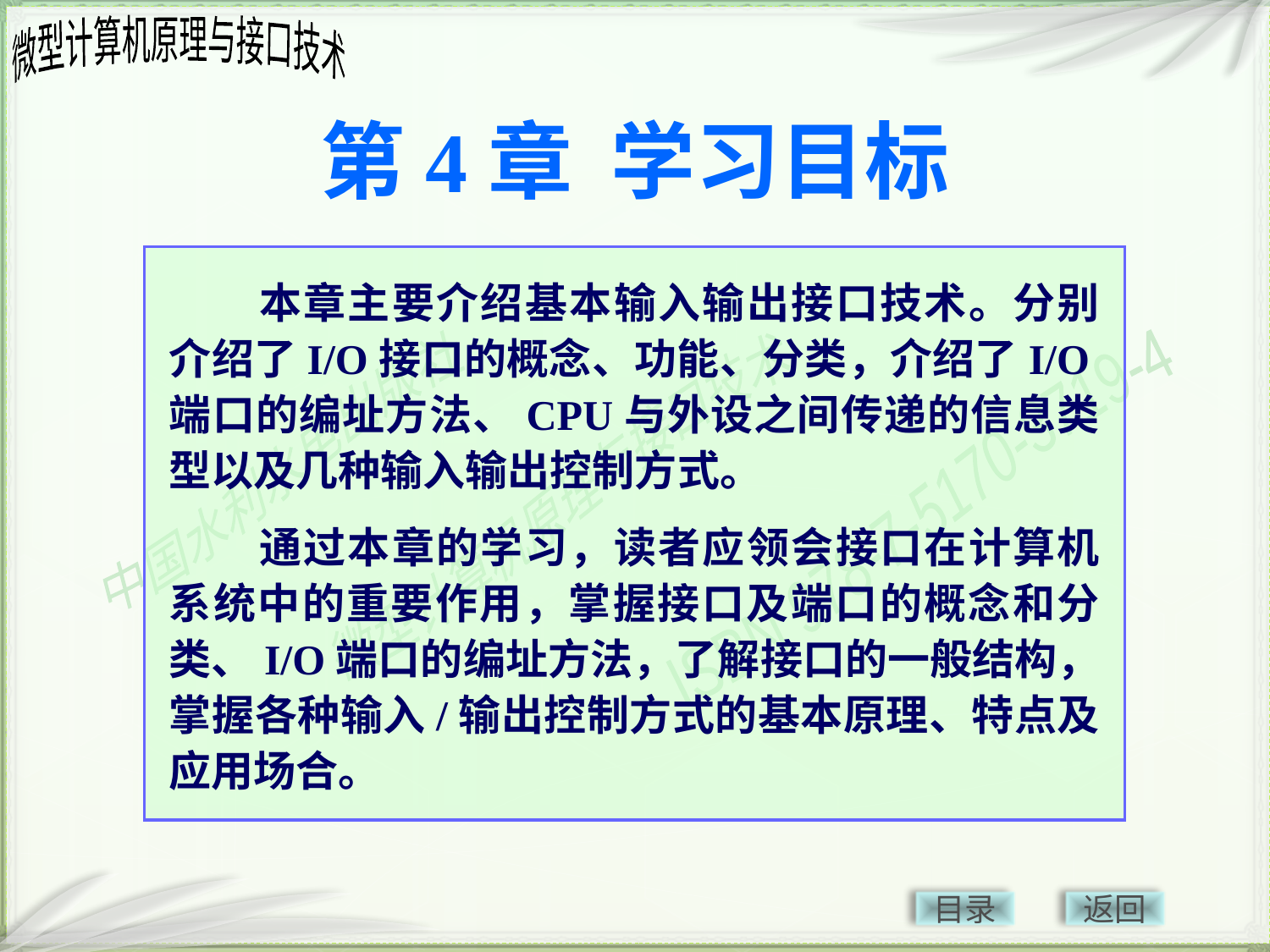

# 第4章  学习目标
本章主要介绍基本输入输出接口技术。分别介绍了I/O接口的概念、功能、分类，介绍了I/O端口的编址方法、CPU与外设之间传递的信息类型以及几种输入输出控制方式。
通过本章的学习，读者应领会接口在计算机系统中的重要作用，掌握接口及端口的概念和分类、I/O端口的编址方法，了解接口的一般结构，掌握各种输入/输出控制方式的基本原理、特点及应用场合。